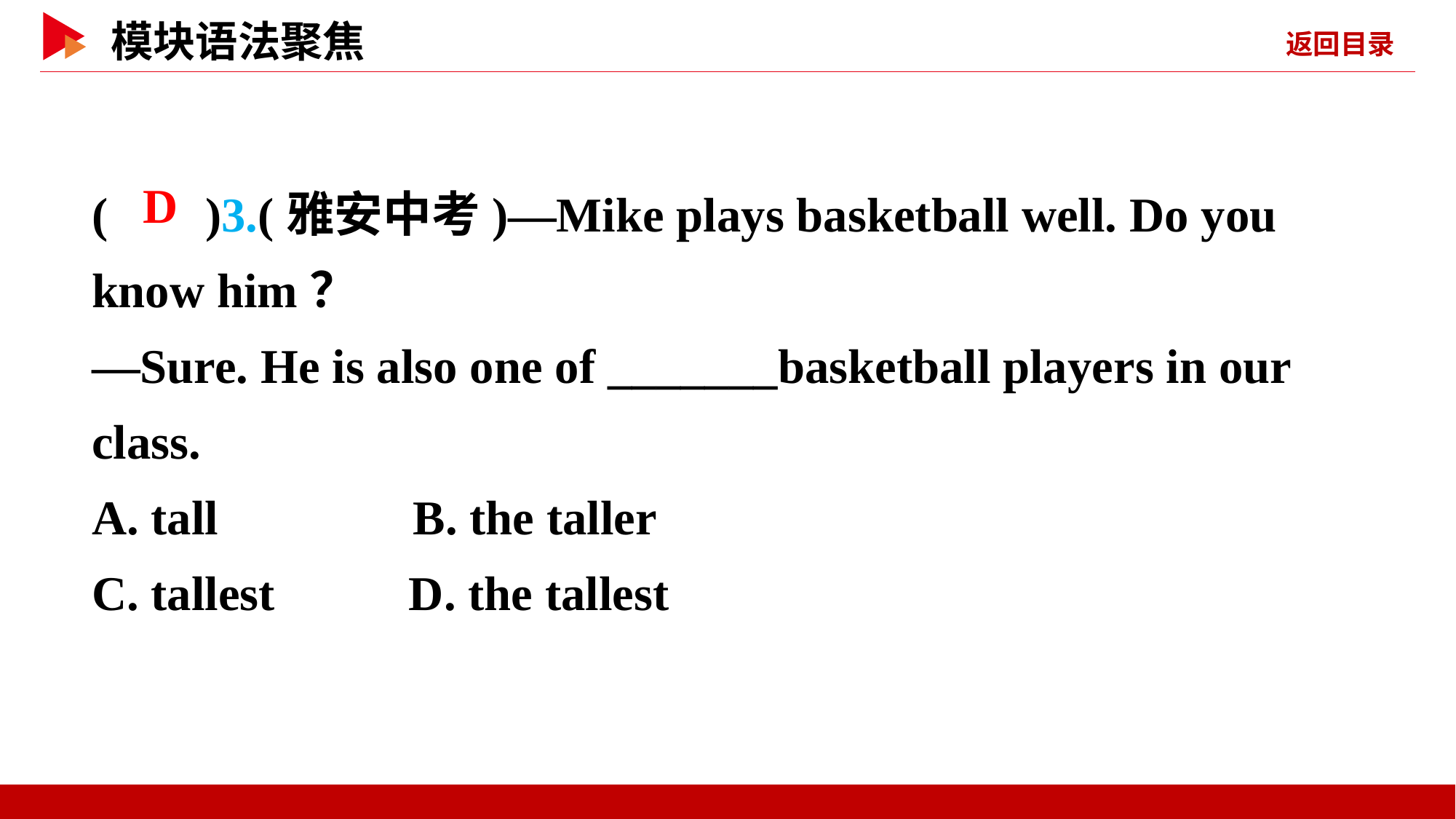

(        )3.(雅安中考)—Mike plays basketball well. Do you know him？
—Sure. He is also one of _______basketball players in our class.
A. tall                B. the taller
C. tallest           D. the tallest
   D